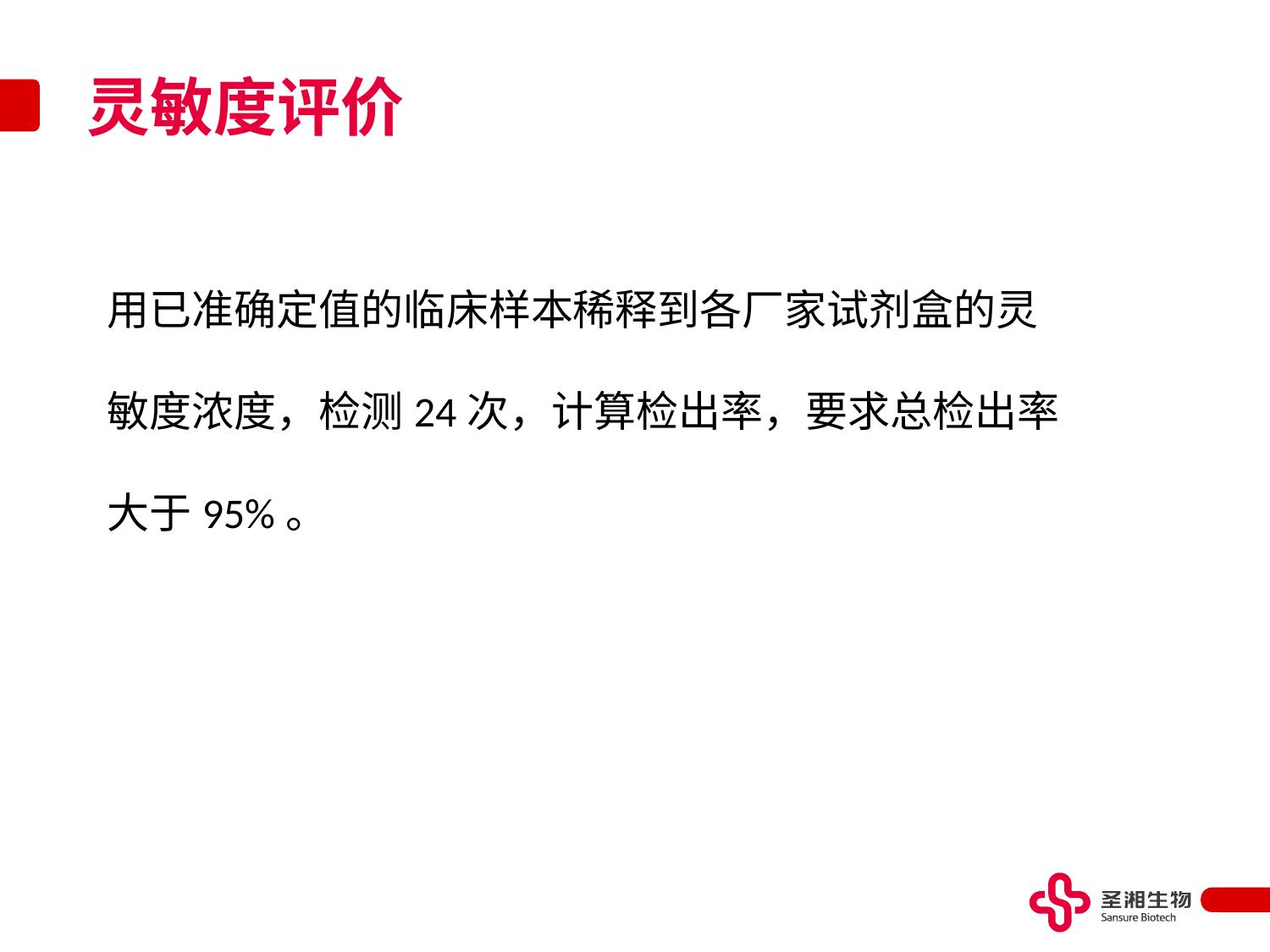

# 灵敏度评价
用已准确定值的临床样本稀释到各厂家试剂盒的灵敏度浓度，检测24次，计算检出率，要求总检出率大于95%。